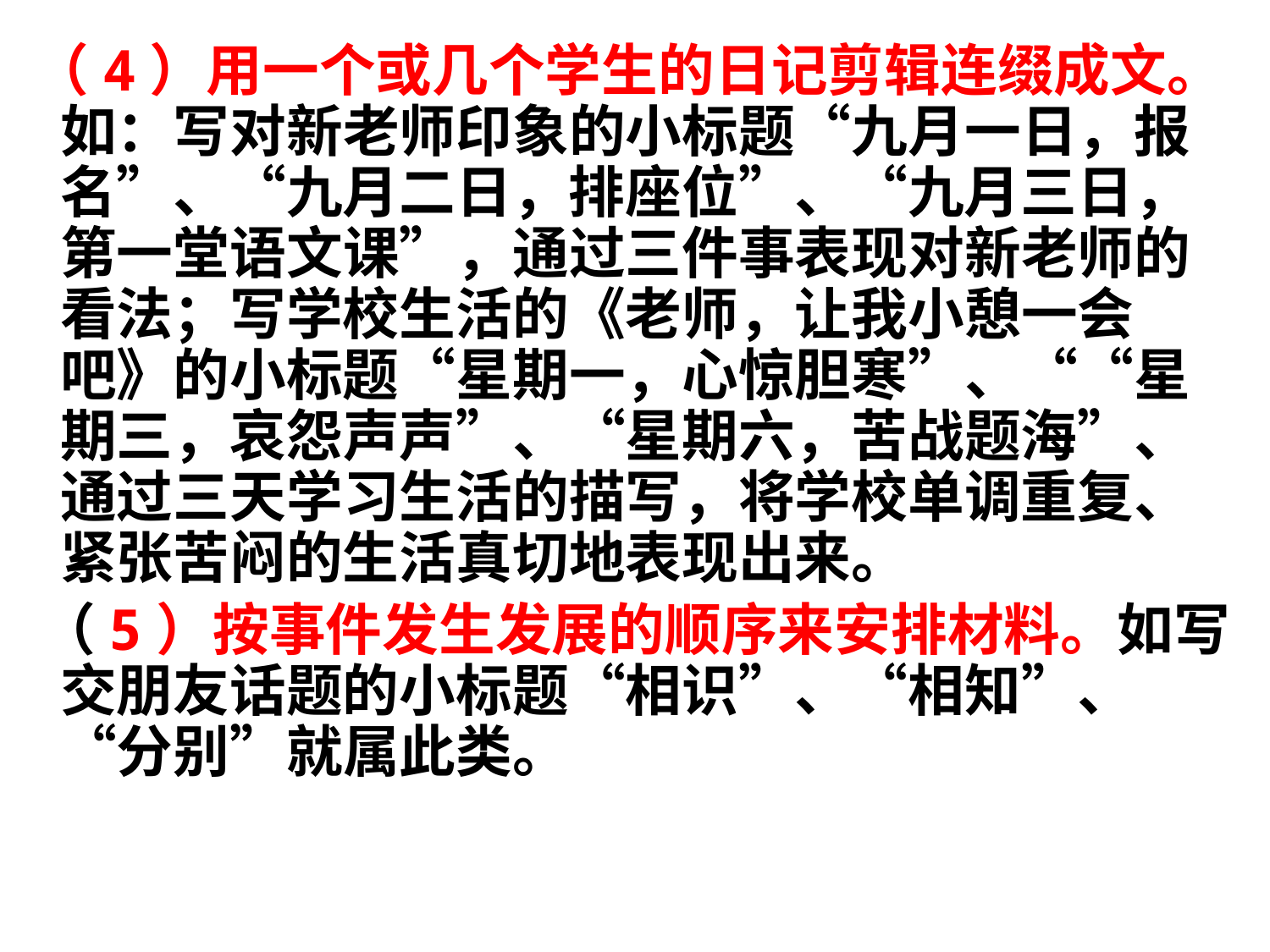

（4）用一个或几个学生的日记剪辑连缀成文。如：写对新老师印象的小标题“九月一日，报名”、“九月二日，排座位”、“九月三日，第一堂语文课”，通过三件事表现对新老师的看法；写学校生活的《老师，让我小憩一会吧》的小标题“星期一，心惊胆寒”、““星期三，哀怨声声”、“星期六，苦战题海”、通过三天学习生活的描写，将学校单调重复、紧张苦闷的生活真切地表现出来。
 （5）按事件发生发展的顺序来安排材料。如写交朋友话题的小标题“相识”、“相知”、“分别”就属此类。